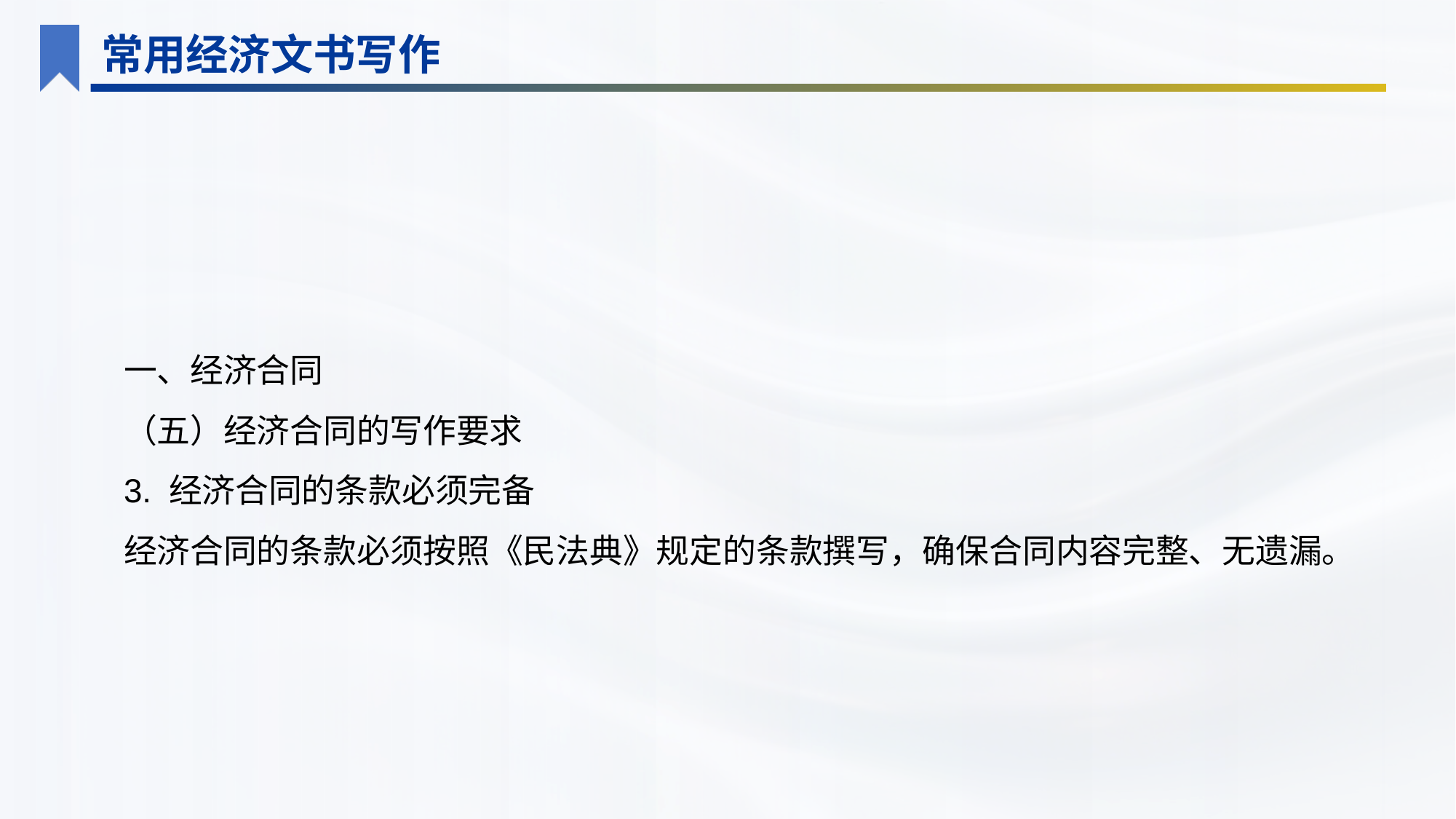

常用经济文书写作
一、经济合同
（五）经济合同的写作要求
3. 经济合同的条款必须完备
经济合同的条款必须按照《民法典》规定的条款撰写，确保合同内容完整、无遗漏。